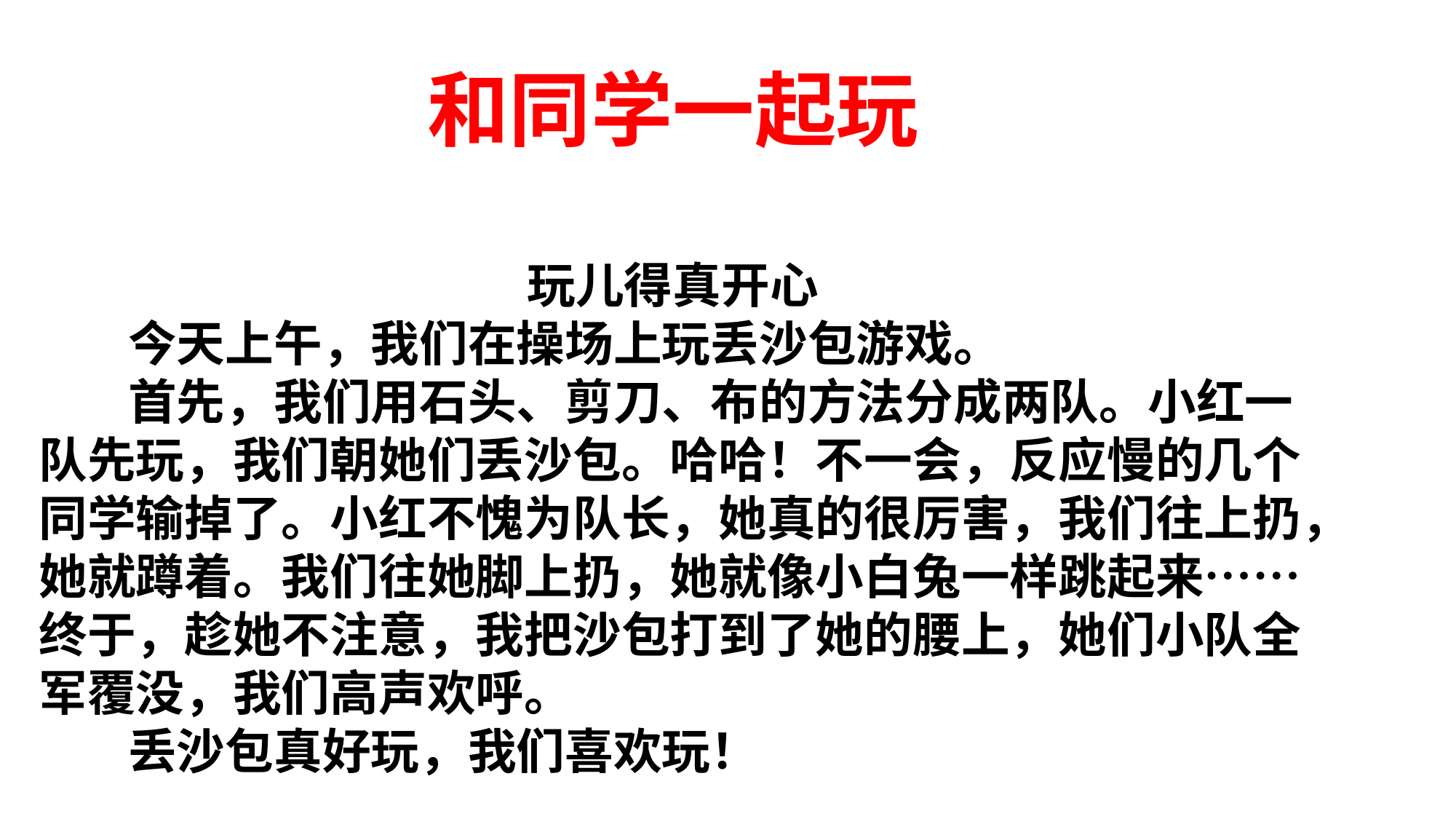

和同学一起玩

玩儿得真开心
       今天上午，我们在操场上玩丢沙包游戏。
       首先，我们用石头、剪刀、布的方法分成两队。小红一队先玩，我们朝她们丢沙包。哈哈！不一会，反应慢的几个同学输掉了。小红不愧为队长，她真的很厉害，我们往上扔，她就蹲着。我们往她脚上扔，她就像小白兔一样跳起来……终于，趁她不注意，我把沙包打到了她的腰上，她们小队全军覆没，我们高声欢呼。
       丢沙包真好玩，我们喜欢玩！